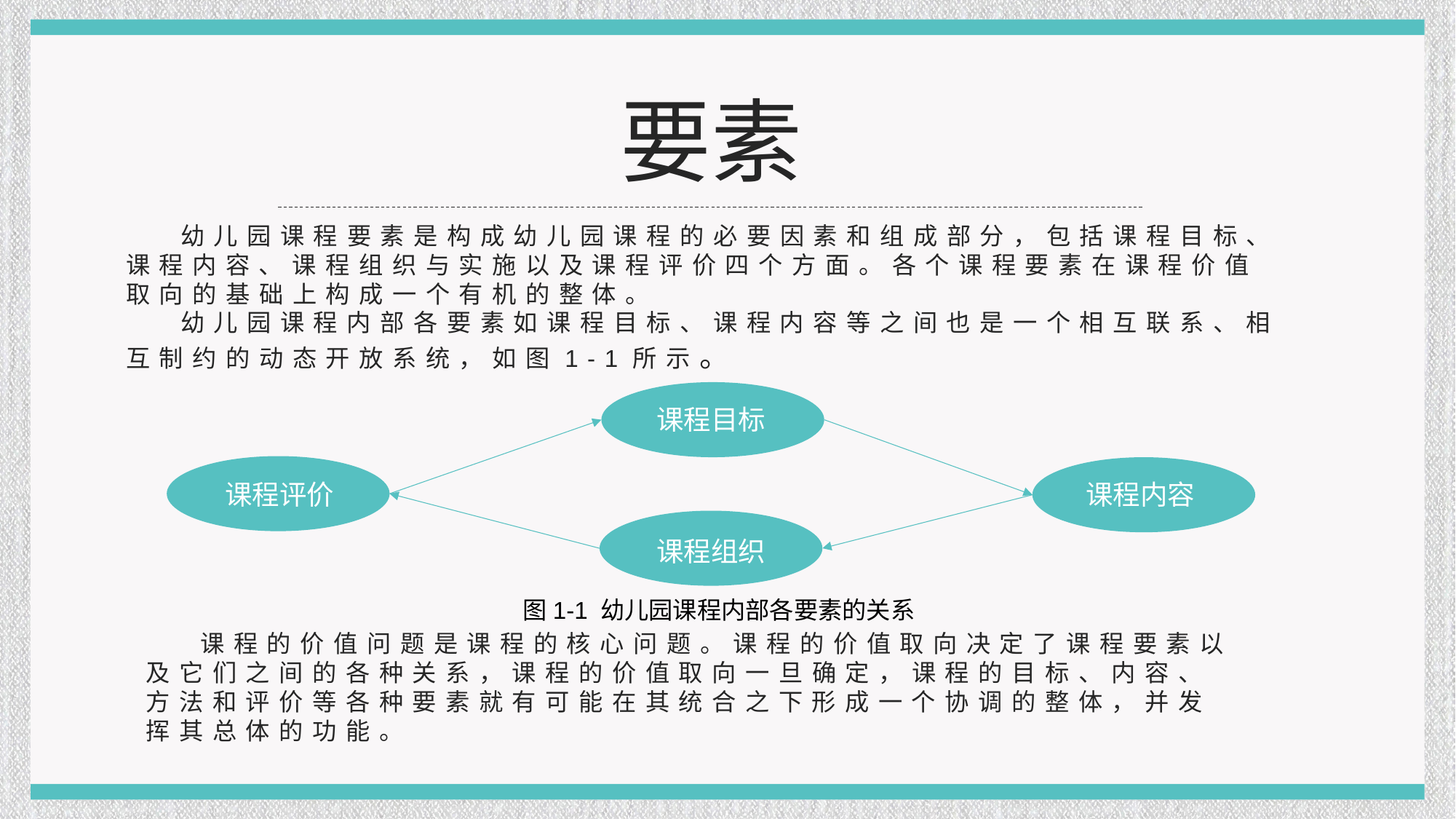

要素
幼儿园课程要素是构成幼儿园课程的必要因素和组成部分，包括课程目标、课程内容、课程组织与实施以及课程评价四个方面。各个课程要素在课程价值取向的基础上构成一个有机的整体。
幼儿园课程内部各要素如课程目标、课程内容等之间也是一个相互联系、相互制约的动态开放系统，如图1-1所示。

课程目标

课程评价
课程内容

课程组织
图1-1 幼儿园课程内部各要素的关系

课程的价值问题是课程的核心问题。课程的价值取向决定了课程要素以及它们之间的各种关系，课程的价值取向一旦确定，课程的目标、内容、方法和评价等各种要素就有可能在其统合之下形成一个协调的整体，并发挥其总体的功能。